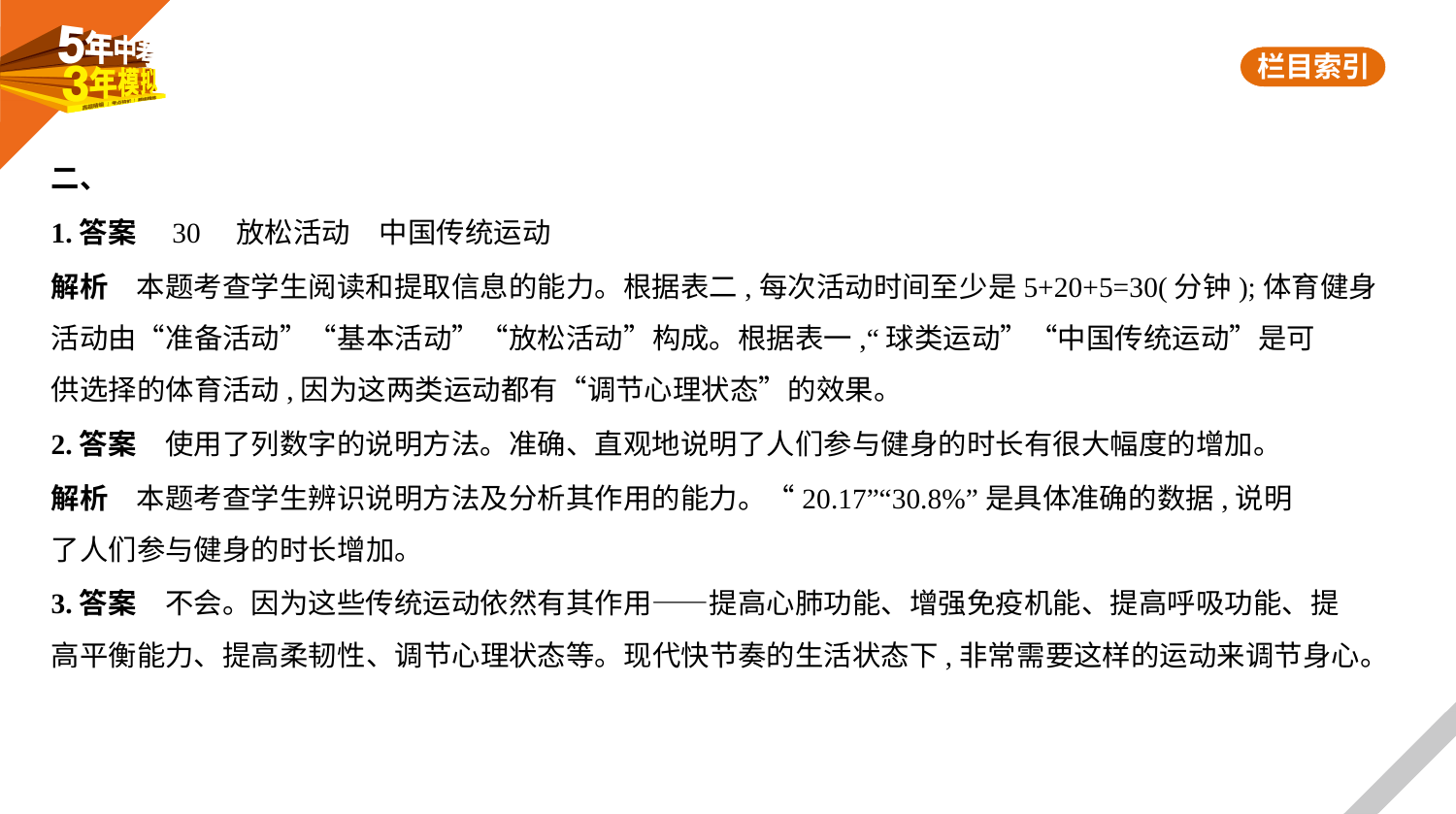

二、
1.答案　30　放松活动　中国传统运动
解析　本题考查学生阅读和提取信息的能力。根据表二,每次活动时间至少是5+20+5=30(分钟);体育健身
活动由“准备活动”“基本活动”“放松活动”构成。根据表一,“球类运动”“中国传统运动”是可
供选择的体育活动,因为这两类运动都有“调节心理状态”的效果。
2.答案　使用了列数字的说明方法。准确、直观地说明了人们参与健身的时长有很大幅度的增加。
解析　本题考查学生辨识说明方法及分析其作用的能力。“20.17”“30.8%”是具体准确的数据,说明
了人们参与健身的时长增加。
3.答案　不会。因为这些传统运动依然有其作用——提高心肺功能、增强免疫机能、提高呼吸功能、提
高平衡能力、提高柔韧性、调节心理状态等。现代快节奏的生活状态下,非常需要这样的运动来调节身心。